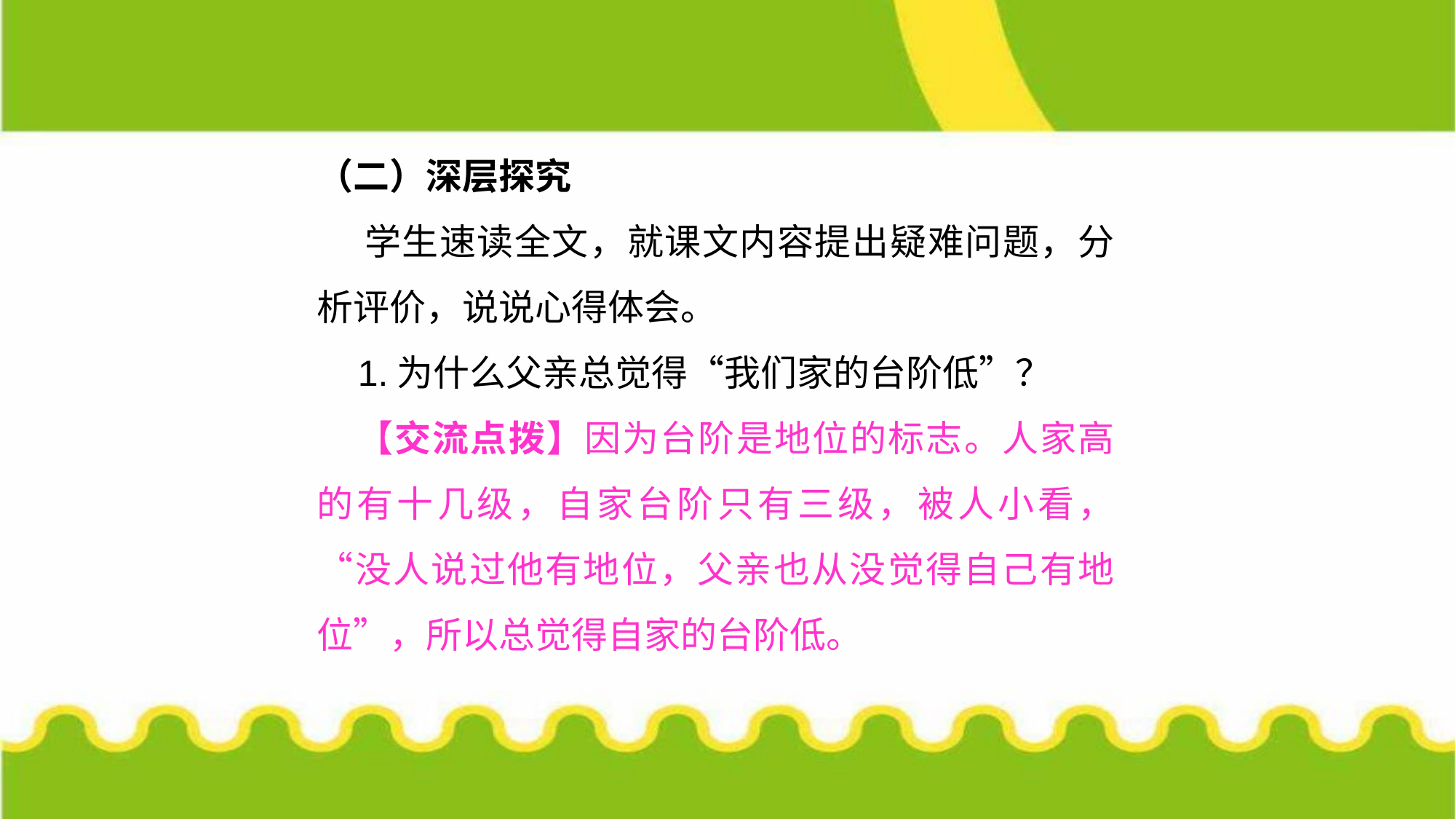

（二）深层探究
    学生速读全文，就课文内容提出疑难问题，分析评价，说说心得体会。
    1.为什么父亲总觉得“我们家的台阶低”？
   【交流点拨】因为台阶是地位的标志。人家高的有十几级，自家台阶只有三级，被人小看，“没人说过他有地位，父亲也从没觉得自己有地位”，所以总觉得自家的台阶低。